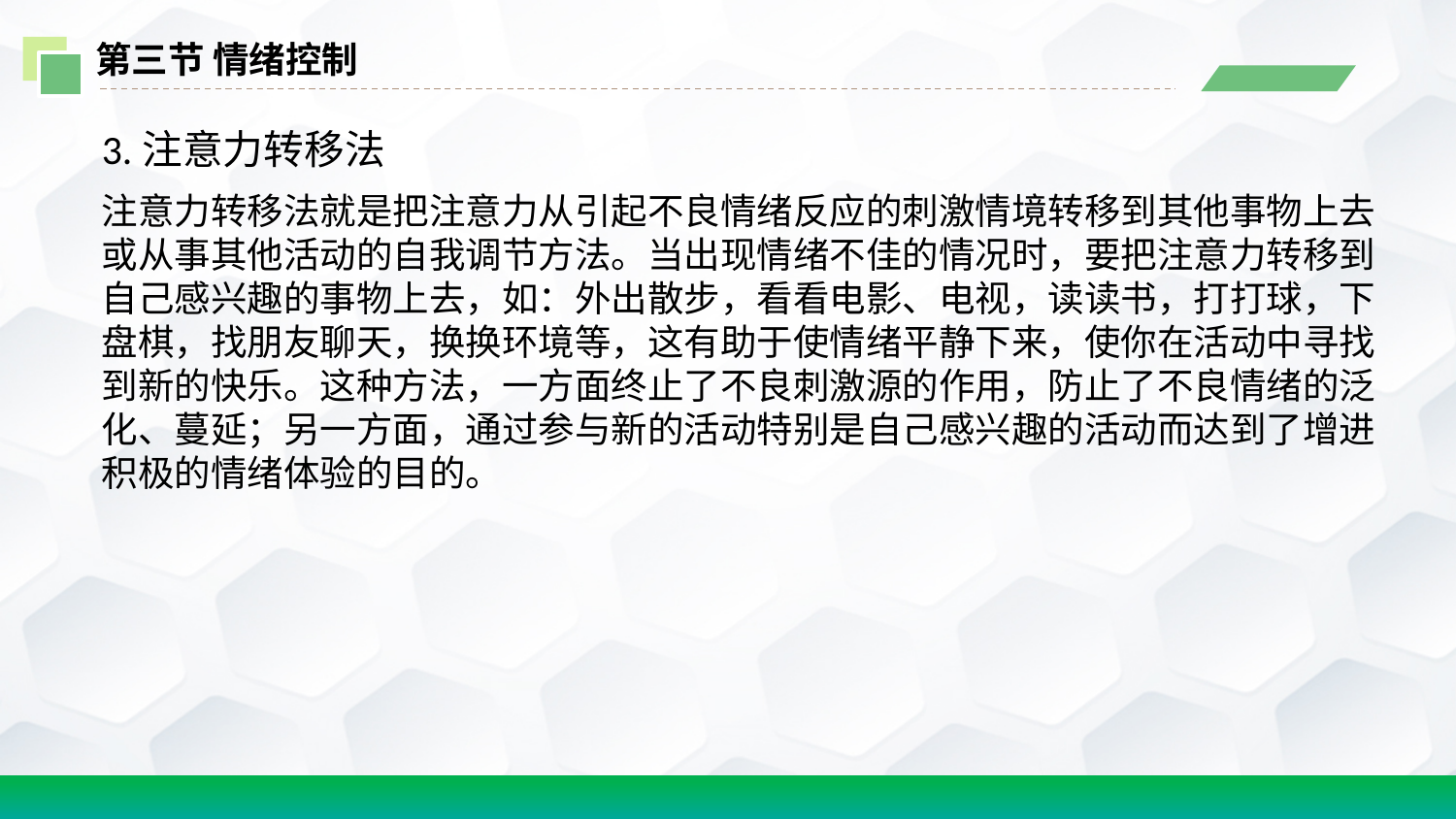

第三节 情绪控制
3.注意力转移法
注意力转移法就是把注意力从引起不良情绪反应的刺激情境转移到其他事物上去或从事其他活动的自我调节方法。当出现情绪不佳的情况时，要把注意力转移到自己感兴趣的事物上去，如：外出散步，看看电影、电视，读读书，打打球，下盘棋，找朋友聊天，换换环境等，这有助于使情绪平静下来，使你在活动中寻找到新的快乐。这种方法，一方面终止了不良刺激源的作用，防止了不良情绪的泛化、蔓延；另一方面，通过参与新的活动特别是自己感兴趣的活动而达到了增进积极的情绪体验的目的。